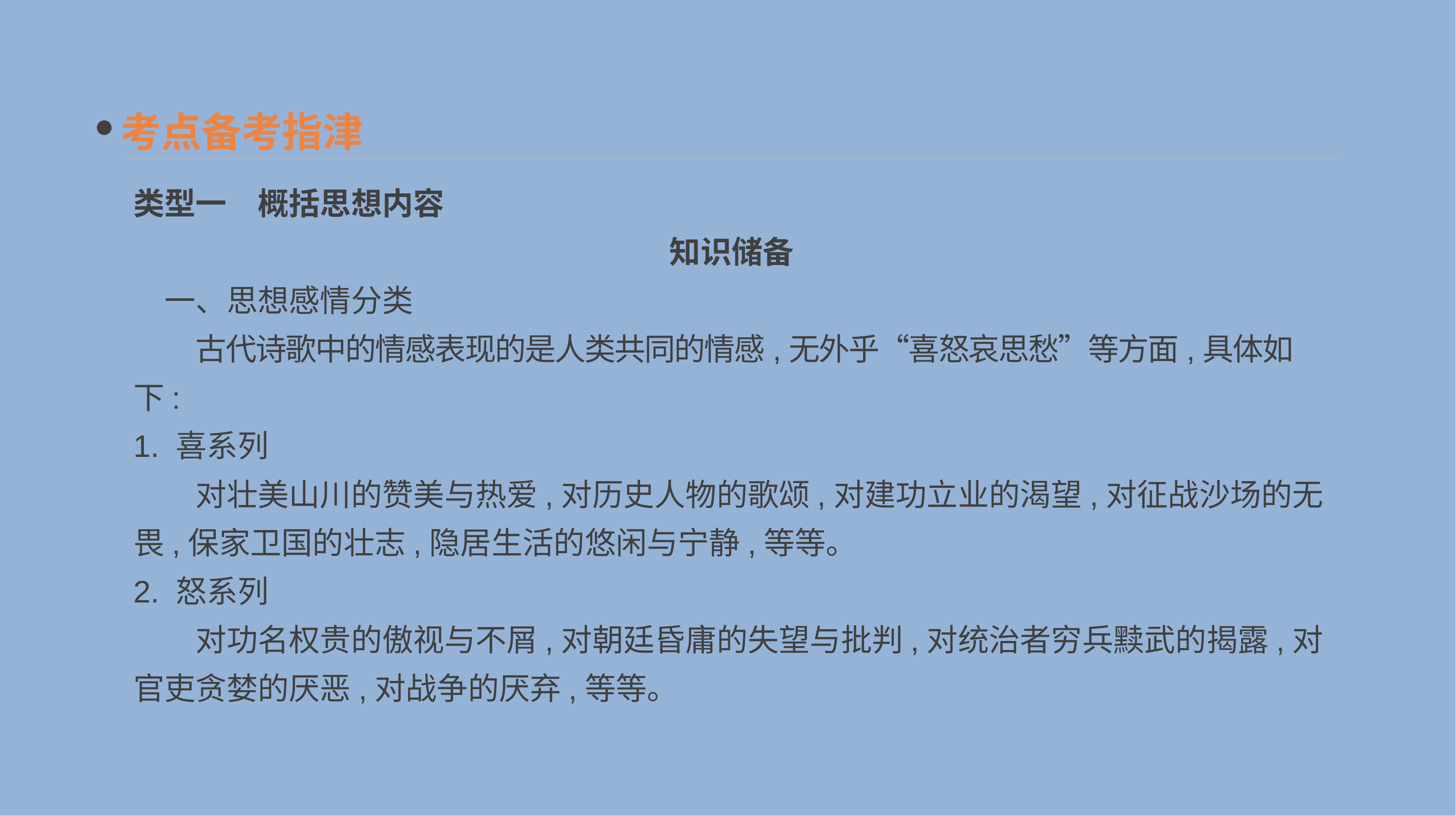

考点备考指津

类型一　概括思想内容
　知识储备
　一、思想感情分类
　　古代诗歌中的情感表现的是人类共同的情感,无外乎“喜怒哀思愁”等方面,具体如下:
1. 喜系列
　　对壮美山川的赞美与热爱,对历史人物的歌颂,对建功立业的渴望,对征战沙场的无畏,保家卫国的壮志,隐居生活的悠闲与宁静,等等。
2. 怒系列
　　对功名权贵的傲视与不屑,对朝廷昏庸的失望与批判,对统治者穷兵黩武的揭露,对官吏贪婪的厌恶,对战争的厌弃,等等。